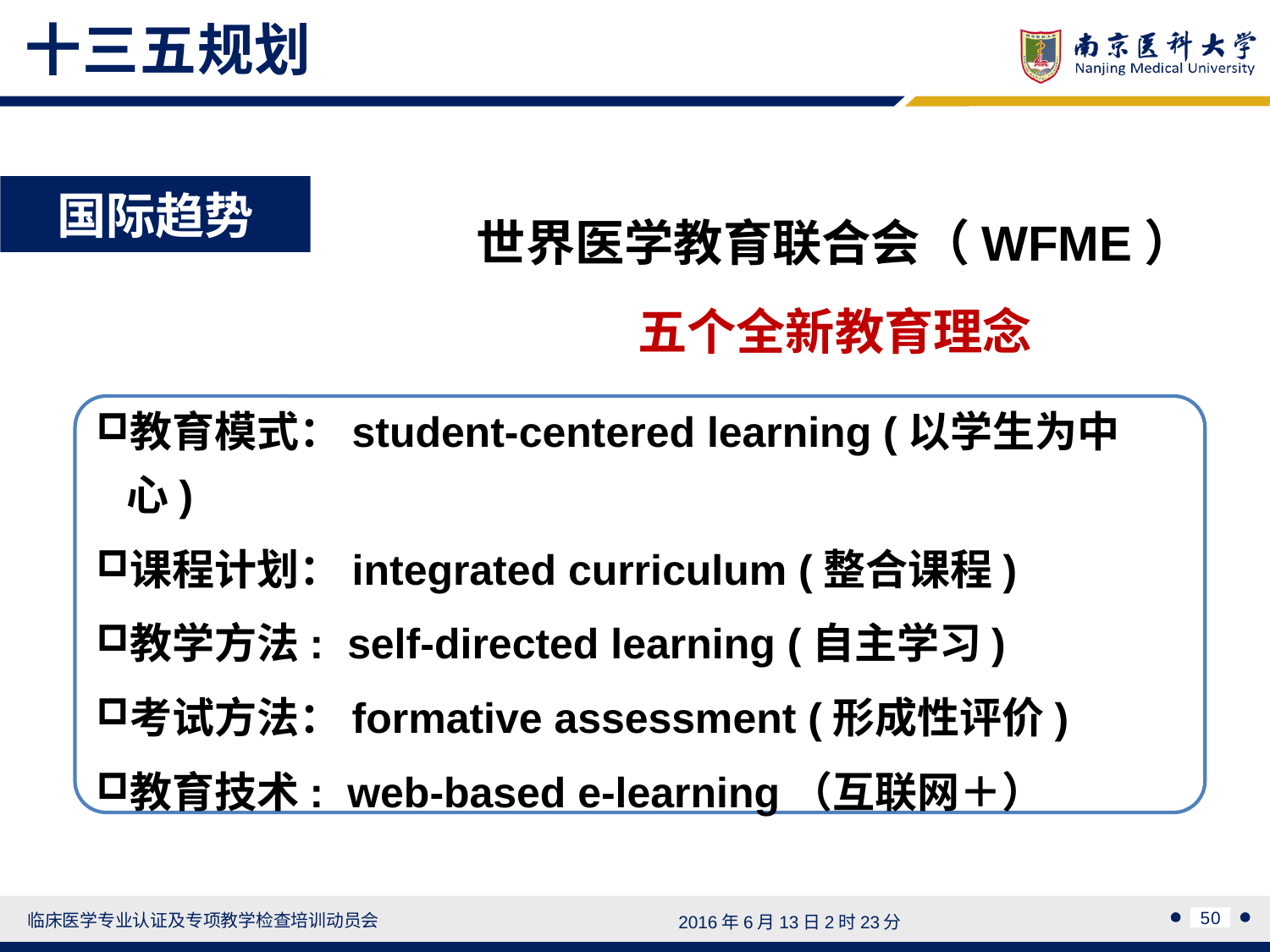

十三五规划
世界医学教育联合会（WFME）
五个全新教育理念
国际趋势
教育模式：student-centered learning (以学生为中心)
课程计划：integrated curriculum (整合课程)
教学方法:  self-directed learning (自主学习)
考试方法：formative assessment (形成性评价)
教育技术:  web-based e-learning（互联网＋）